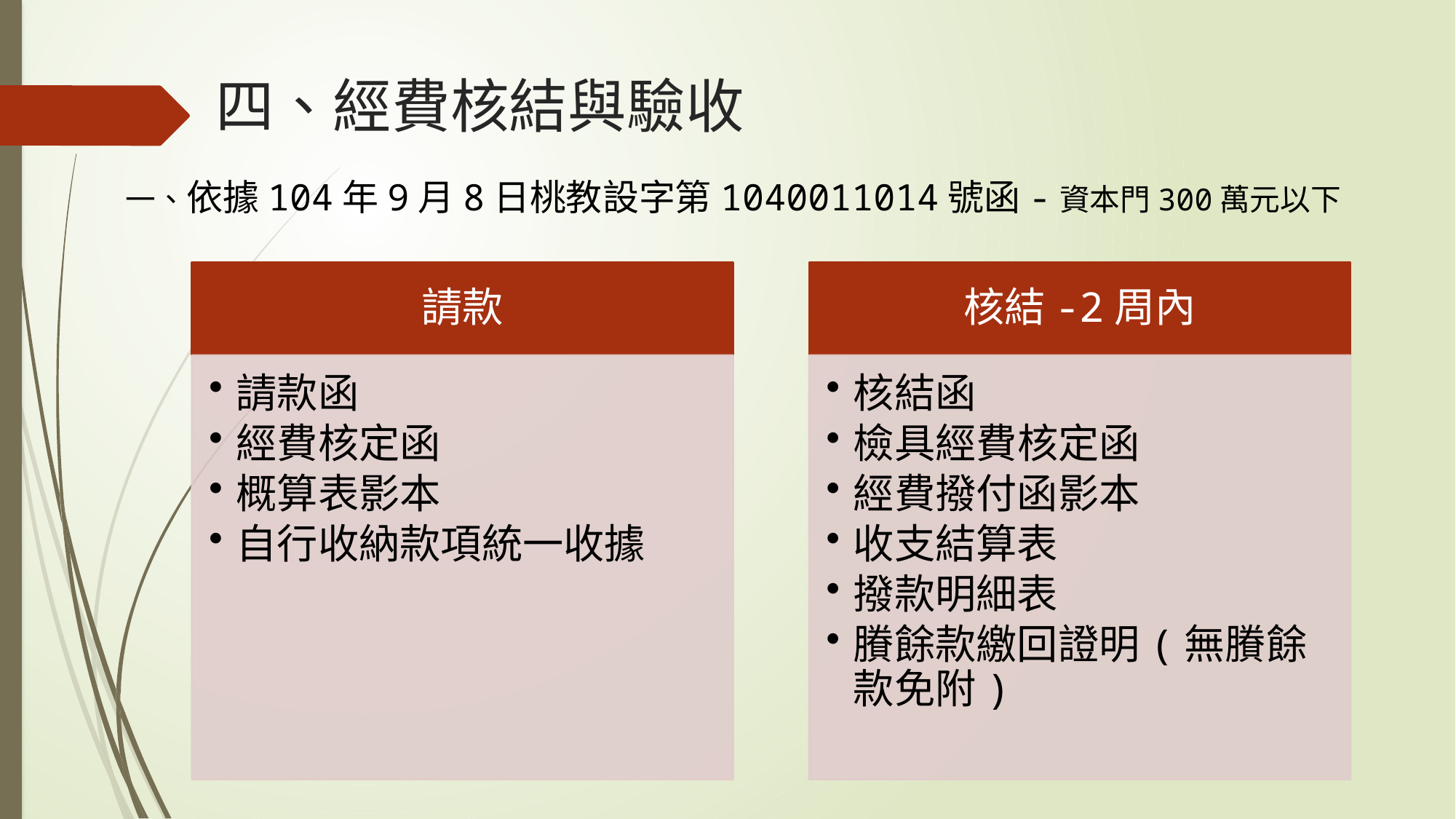

# 四、經費核結與驗收
一、依據104年9月8日桃教設字第1040011014號函-資本門300萬元以下
請款
請款函
經費核定函
概算表影本
自行收納款項統一收據
核結-2周內
核結函
檢具經費核定函
經費撥付函影本
收支結算表
撥款明細表
賸餘款繳回證明(無賸餘款免附)